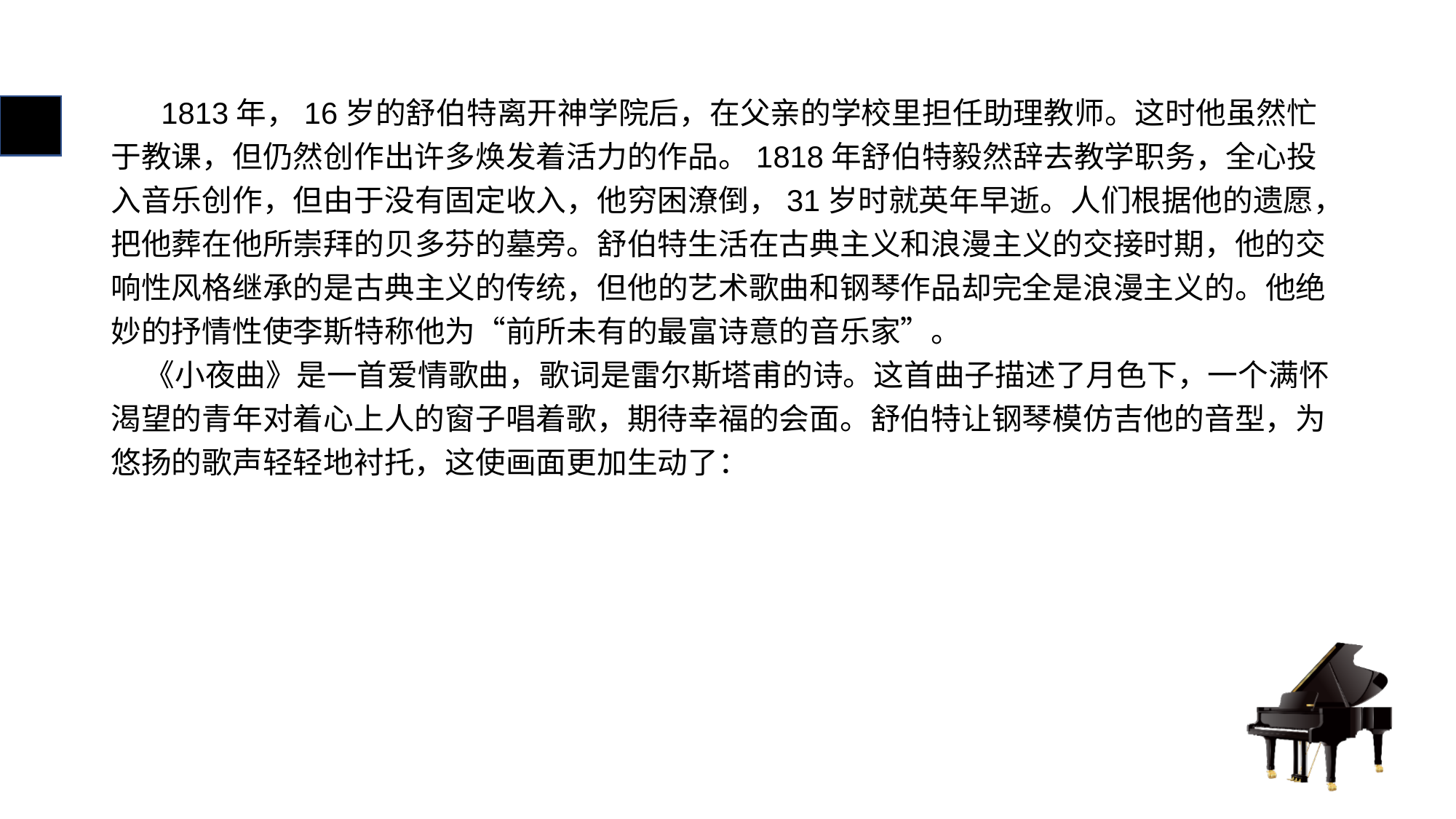

# 1813年，16岁的舒伯特离开神学院后，在父亲的学校里担任助理教师。这时他虽然忙于教课，但仍然创作出许多焕发着活力的作品。1818年舒伯特毅然辞去教学职务，全心投入音乐创作，但由于没有固定收入，他穷困潦倒，31岁时就英年早逝。人们根据他的遗愿，把他葬在他所崇拜的贝多芬的墓旁。舒伯特生活在古典主义和浪漫主义的交接时期，他的交响性风格继承的是古典主义的传统，但他的艺术歌曲和钢琴作品却完全是浪漫主义的。他绝妙的抒情性使李斯特称他为“前所未有的最富诗意的音乐家”。 《小夜曲》是一首爱情歌曲，歌词是雷尔斯塔甫的诗。这首曲子描述了月色下，一个满怀渴望的青年对着心上人的窗子唱着歌，期待幸福的会面。舒伯特让钢琴模仿吉他的音型，为悠扬的歌声轻轻地衬托，这使画面更加生动了：